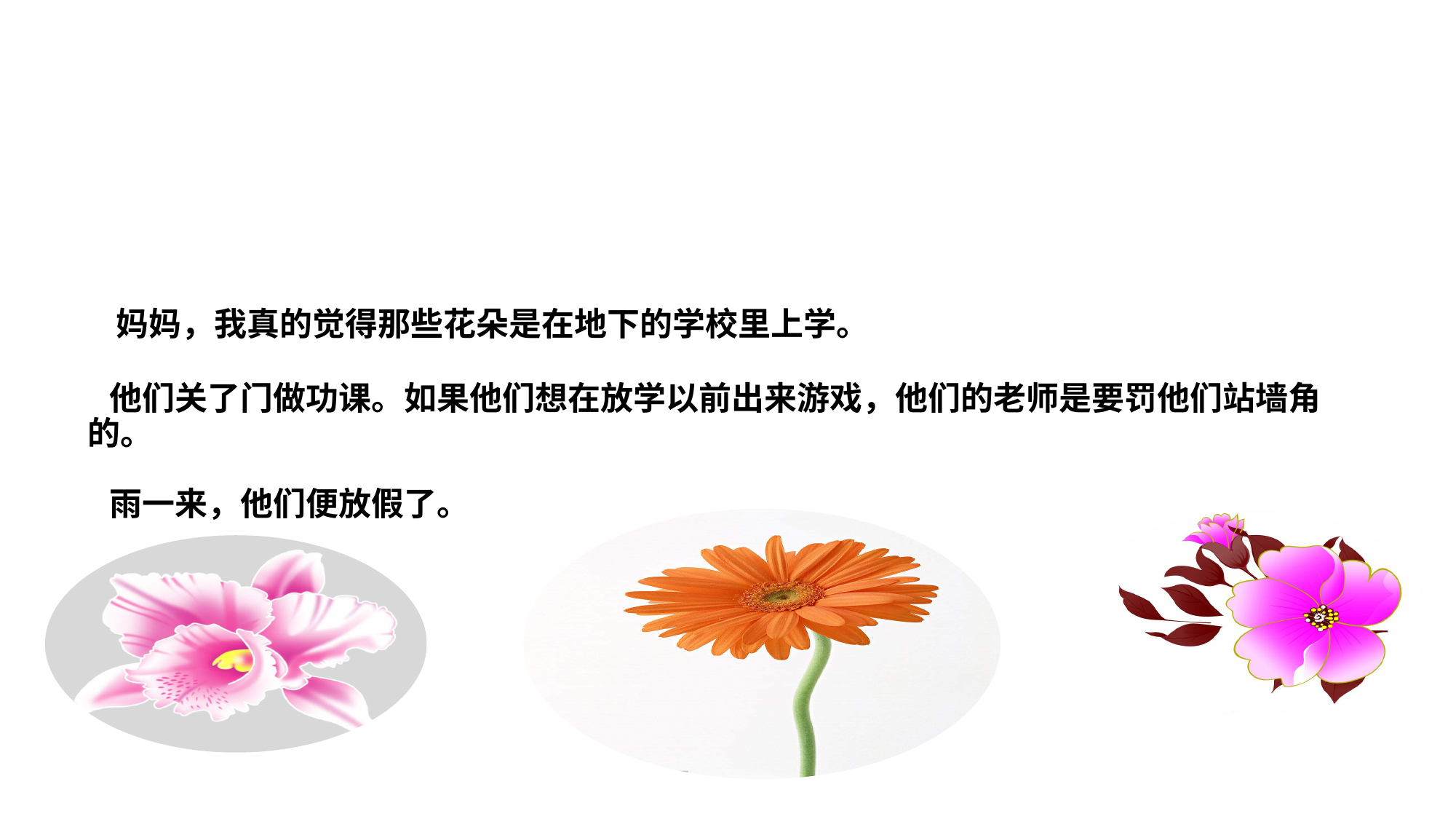

# 妈妈，我真的觉得那些花朵是在地下的学校里上学。 他们关了门做功课。如果他们想在放学以前出来游戏，他们的老师是要罚他们站墙角的。 雨一来，他们便放假了。